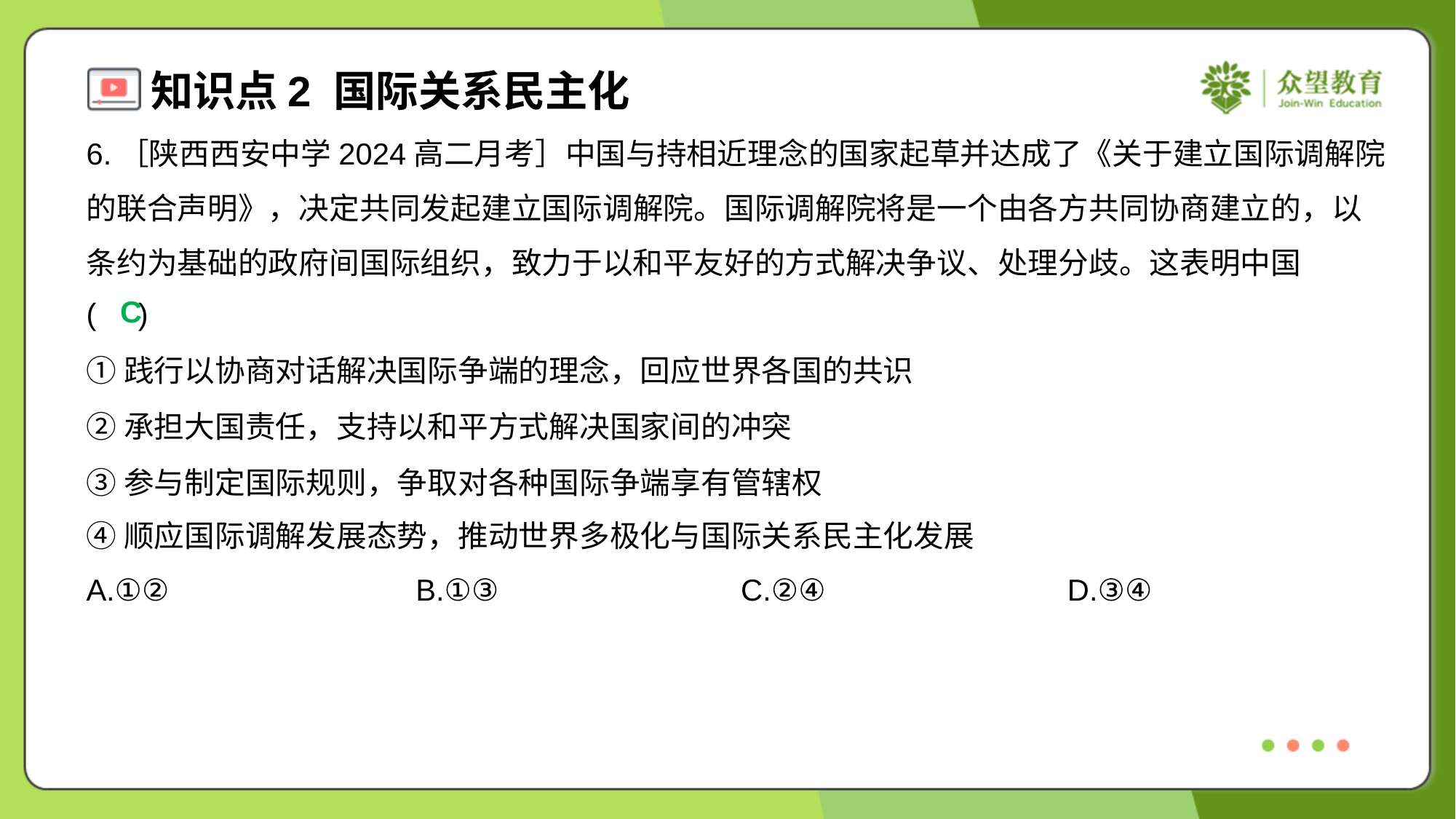

6.［陕西西安中学2024高二月考］中国与持相近理念的国家起草并达成了《关于建立国际调解院
的联合声明》，决定共同发起建立国际调解院。国际调解院将是一个由各方共同协商建立的，以
条约为基础的政府间国际组织，致力于以和平友好的方式解决争议、处理分歧。这表明中国
(     )
C
①践行以协商对话解决国际争端的理念，回应世界各国的共识
②承担大国责任，支持以和平方式解决国家间的冲突
③参与制定国际规则，争取对各种国际争端享有管辖权
④顺应国际调解发展态势，推动世界多极化与国际关系民主化发展
A.①②	B.①③	C.②④	D.③④